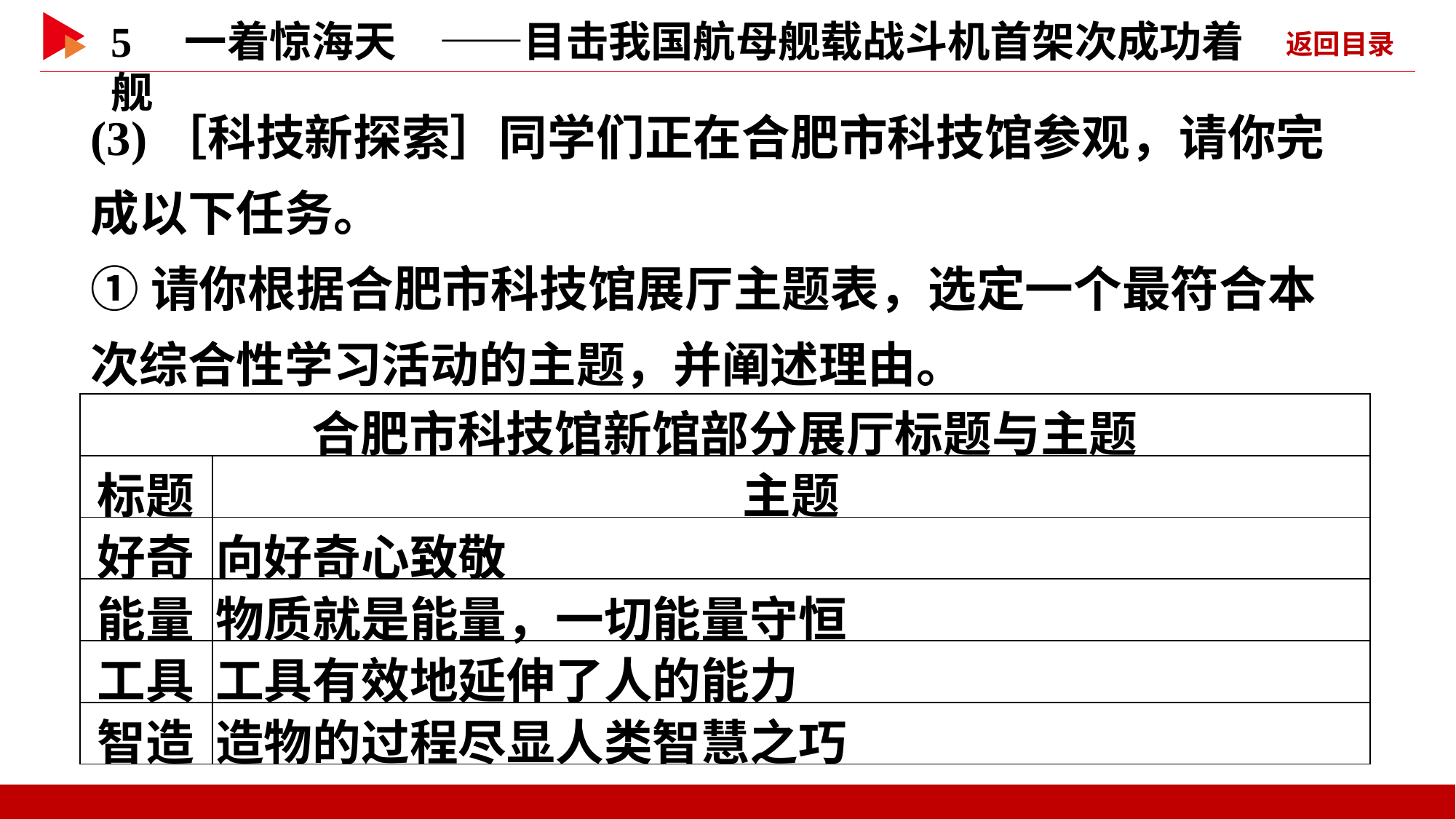

(3)［科技新探索］同学们正在合肥市科技馆参观，请你完成以下任务。
①请你根据合肥市科技馆展厅主题表，选定一个最符合本次综合性学习活动的主题，并阐述理由。
| 合肥市科技馆新馆部分展厅标题与主题 |  |
| --- | --- |
| 标题 | 主题 |
| 好奇 | 向好奇心致敬 |
| 能量 | 物质就是能量，一切能量守恒 |
| 工具 | 工具有效地延伸了人的能力 |
| 智造 | 造物的过程尽显人类智慧之巧 |